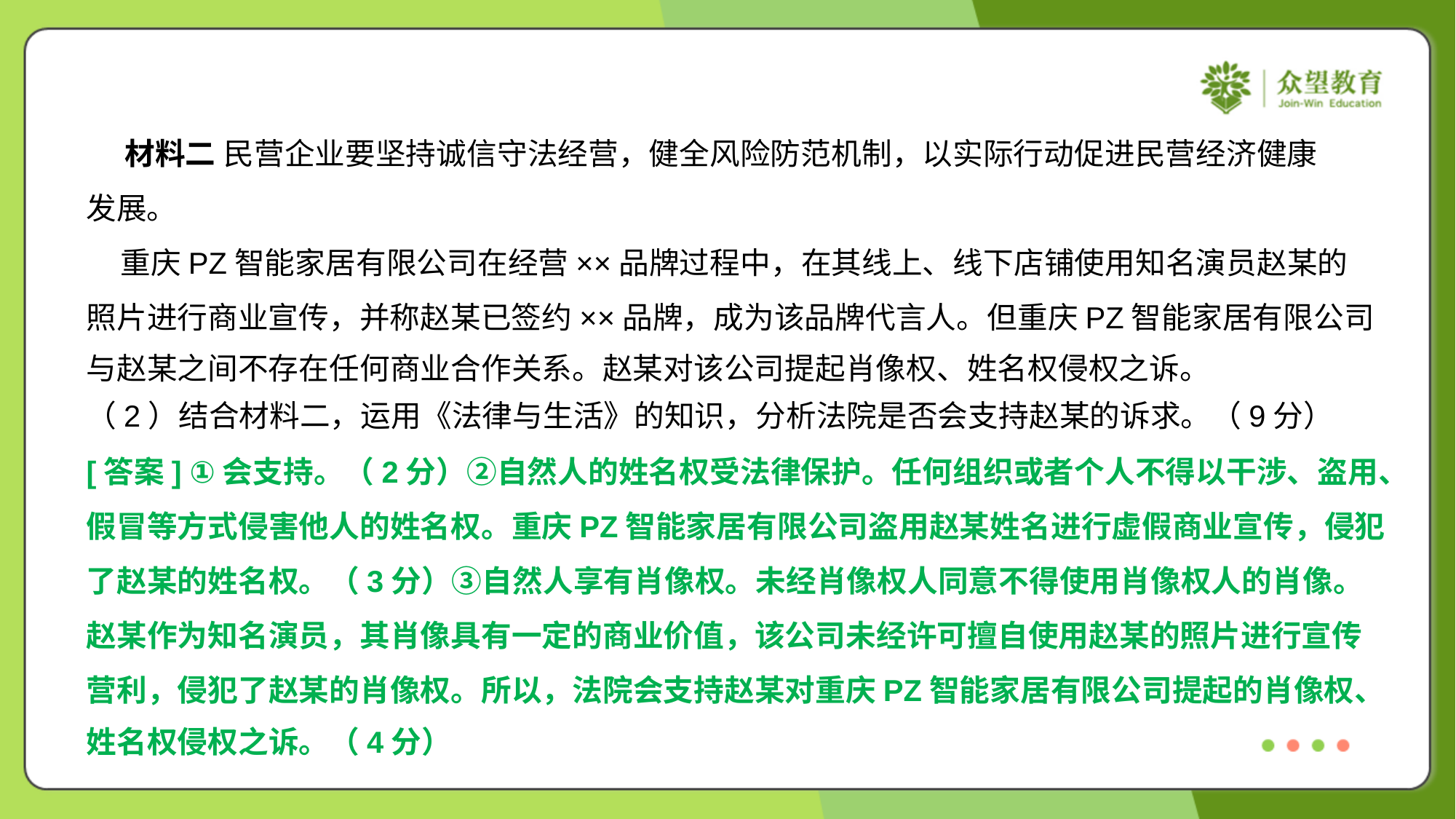

材料二 民营企业要坚持诚信守法经营，健全风险防范机制，以实际行动促进民营经济健康
发展。
    重庆PZ智能家居有限公司在经营××品牌过程中，在其线上、线下店铺使用知名演员赵某的
照片进行商业宣传，并称赵某已签约××品牌，成为该品牌代言人。但重庆PZ智能家居有限公司
与赵某之间不存在任何商业合作关系。赵某对该公司提起肖像权、姓名权侵权之诉。
（2）结合材料二，运用《法律与生活》的知识，分析法院是否会支持赵某的诉求。（9分）
[答案] ①会支持。（2分）②自然人的姓名权受法律保护。任何组织或者个人不得以干涉、盗用、
假冒等方式侵害他人的姓名权。重庆PZ智能家居有限公司盗用赵某姓名进行虚假商业宣传，侵犯
了赵某的姓名权。（3分）③自然人享有肖像权。未经肖像权人同意不得使用肖像权人的肖像。
赵某作为知名演员，其肖像具有一定的商业价值，该公司未经许可擅自使用赵某的照片进行宣传
营利，侵犯了赵某的肖像权。所以，法院会支持赵某对重庆PZ智能家居有限公司提起的肖像权、
姓名权侵权之诉。（4分）